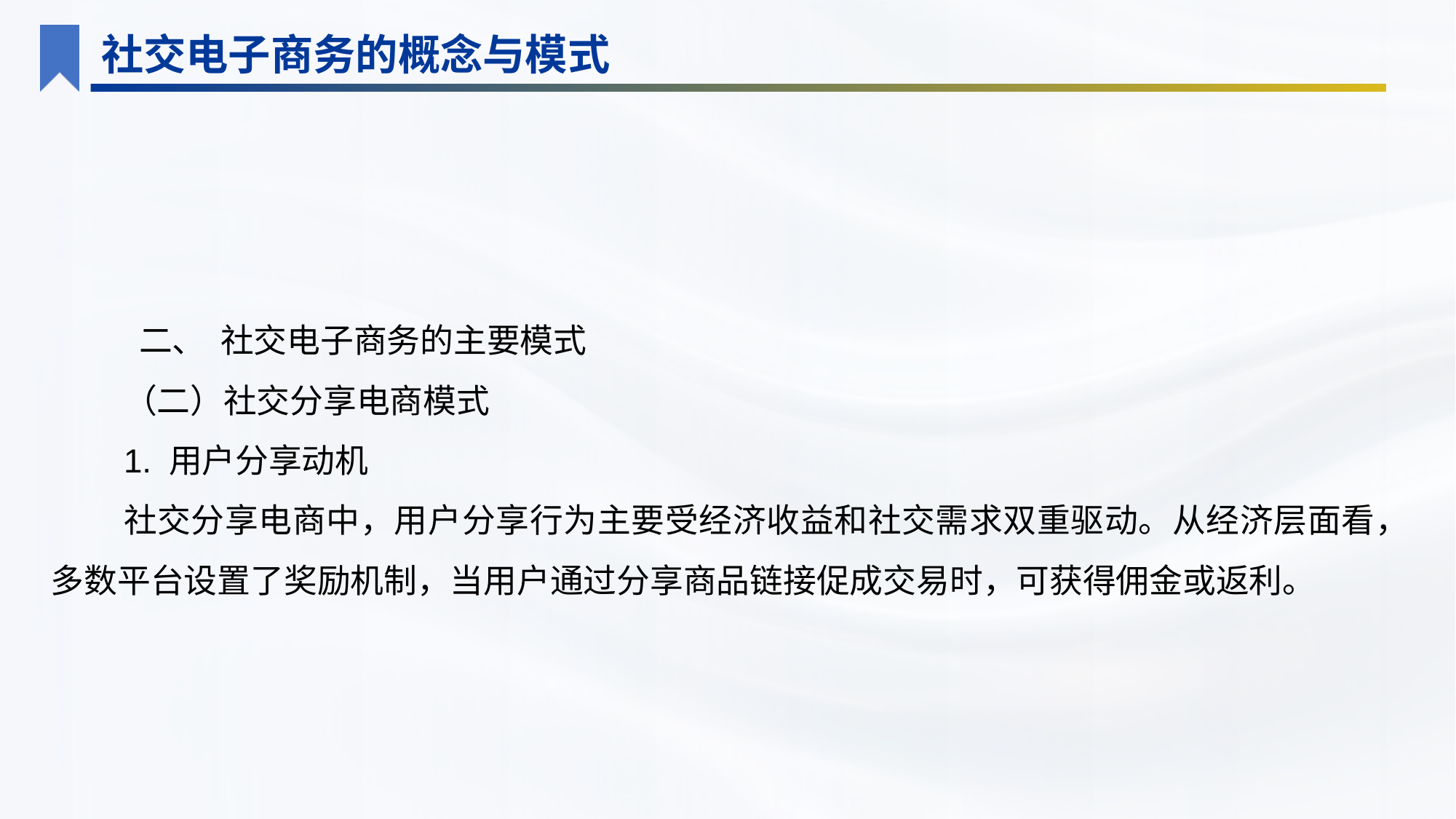

社交电子商务的概念与模式
 二、  社交电子商务的主要模式
（二）社交分享电商模式
1. 用户分享动机
社交分享电商中，用户分享行为主要受经济收益和社交需求双重驱动。从经济层面看，多数平台设置了奖励机制，当用户通过分享商品链接促成交易时，可获得佣金或返利。